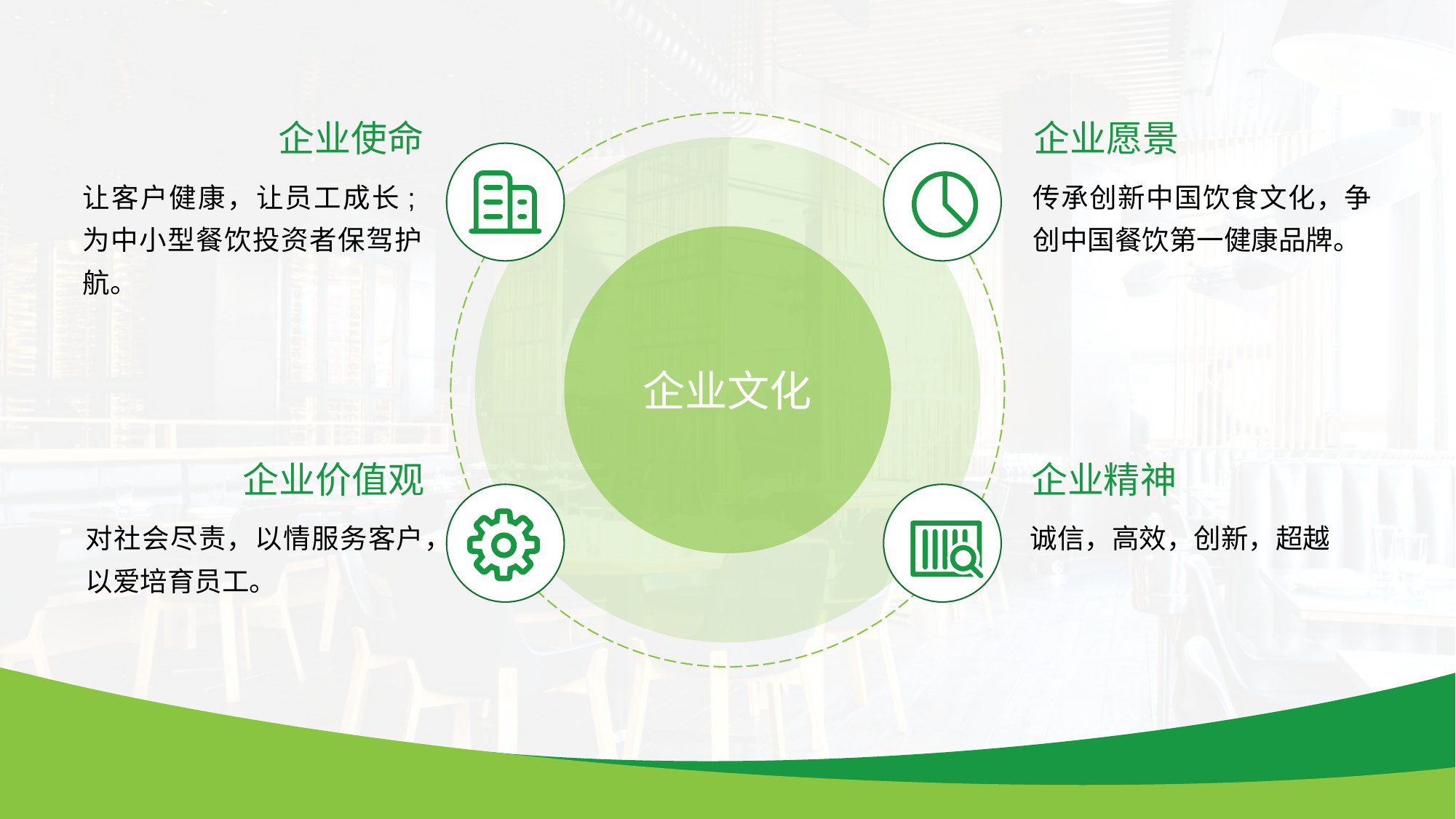

企业使命
企业愿景

让客户健康，让员工成长;为中小型餐饮投资者保驾护航。
传承创新中国饮食文化，争创中国餐饮第一健康品牌。

企业文化
企业价值观
企业精神

对社会尽责，以情服务客户，以爱培育员工。
诚信，高效，创新，超越